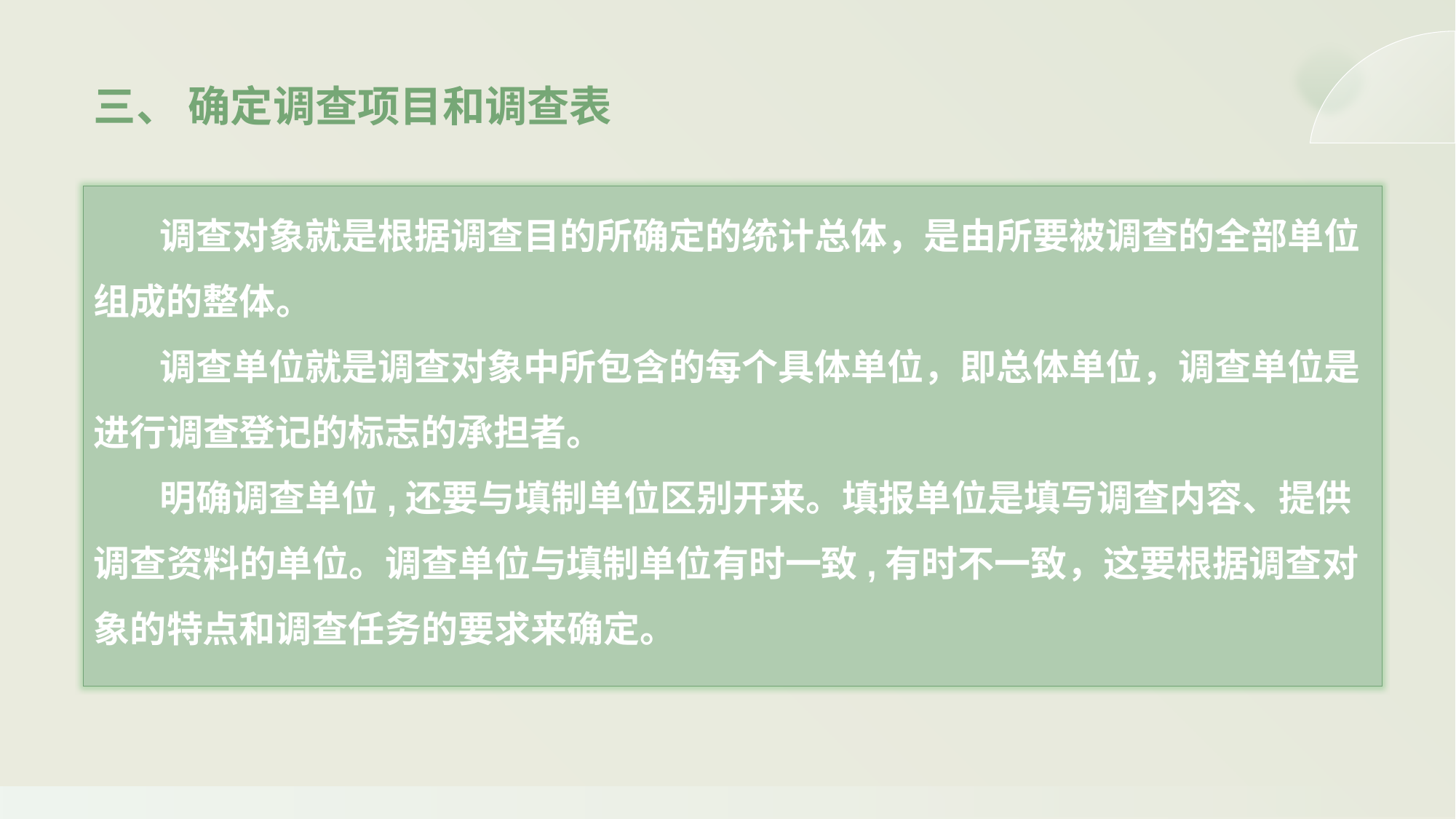

三、 确定调查项目和调查表
       调查对象就是根据调查目的所确定的统计总体，是由所要被调查的全部单位组成的整体。
       调查单位就是调查对象中所包含的每个具体单位，即总体单位，调查单位是进行调查登记的标志的承担者。
       明确调查单位,还要与填制单位区别开来。填报单位是填写调查内容、提供调查资料的单位。调查单位与填制单位有时一致,有时不一致，这要根据调查对象的特点和调查任务的要求来确定。